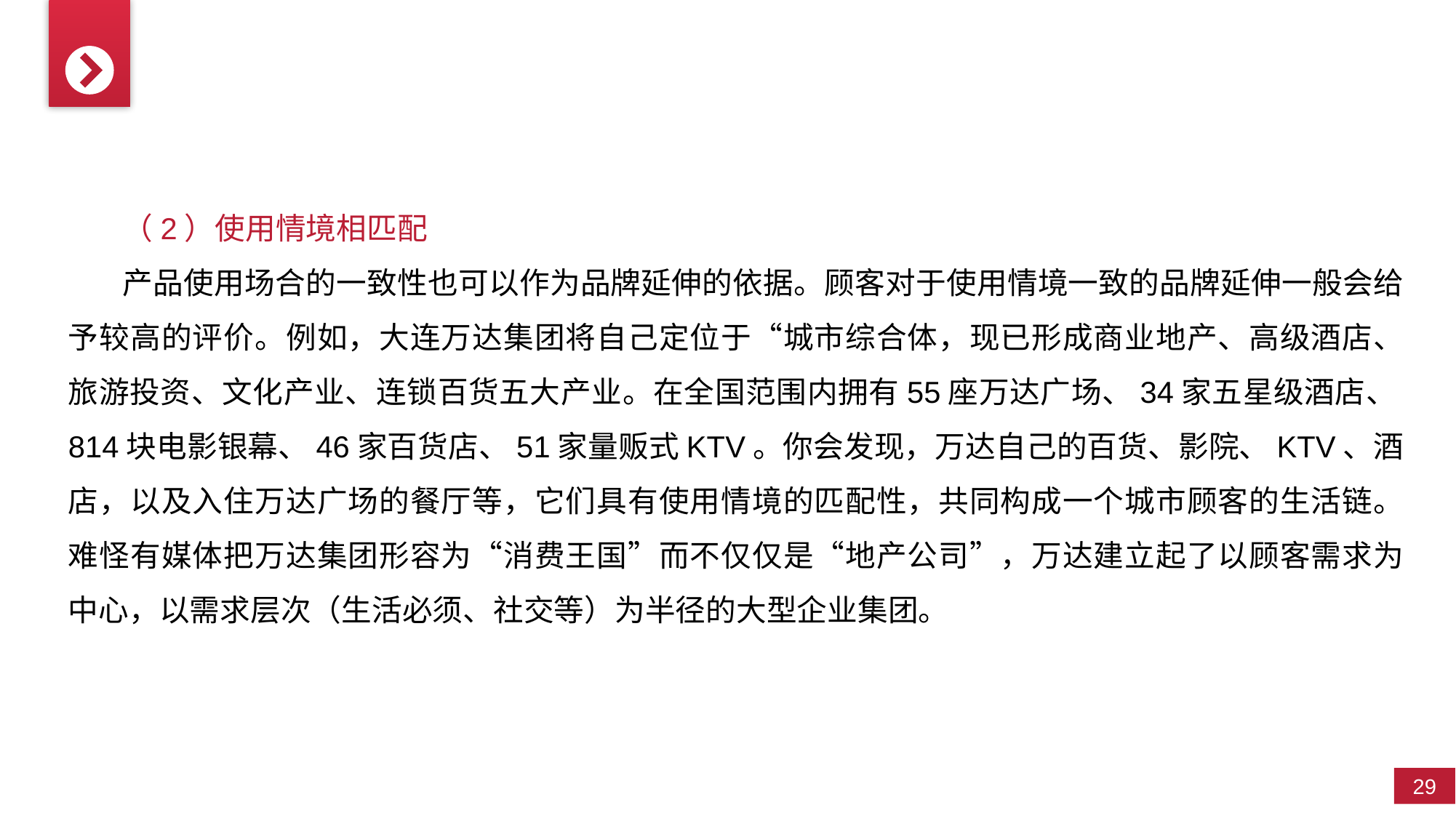

（2）使用情境相匹配
产品使用场合的一致性也可以作为品牌延伸的依据。顾客对于使用情境一致的品牌延伸一般会给予较高的评价。例如，大连万达集团将自己定位于“城市综合体，现已形成商业地产、高级酒店、旅游投资、文化产业、连锁百货五大产业。在全国范围内拥有55座万达广场、34家五星级酒店、814块电影银幕、46家百货店、51家量贩式KTV。你会发现，万达自己的百货、影院、KTV、酒店，以及入住万达广场的餐厅等，它们具有使用情境的匹配性，共同构成一个城市顾客的生活链。难怪有媒体把万达集团形容为“消费王国”而不仅仅是“地产公司”，万达建立起了以顾客需求为中心，以需求层次（生活必须、社交等）为半径的大型企业集团。